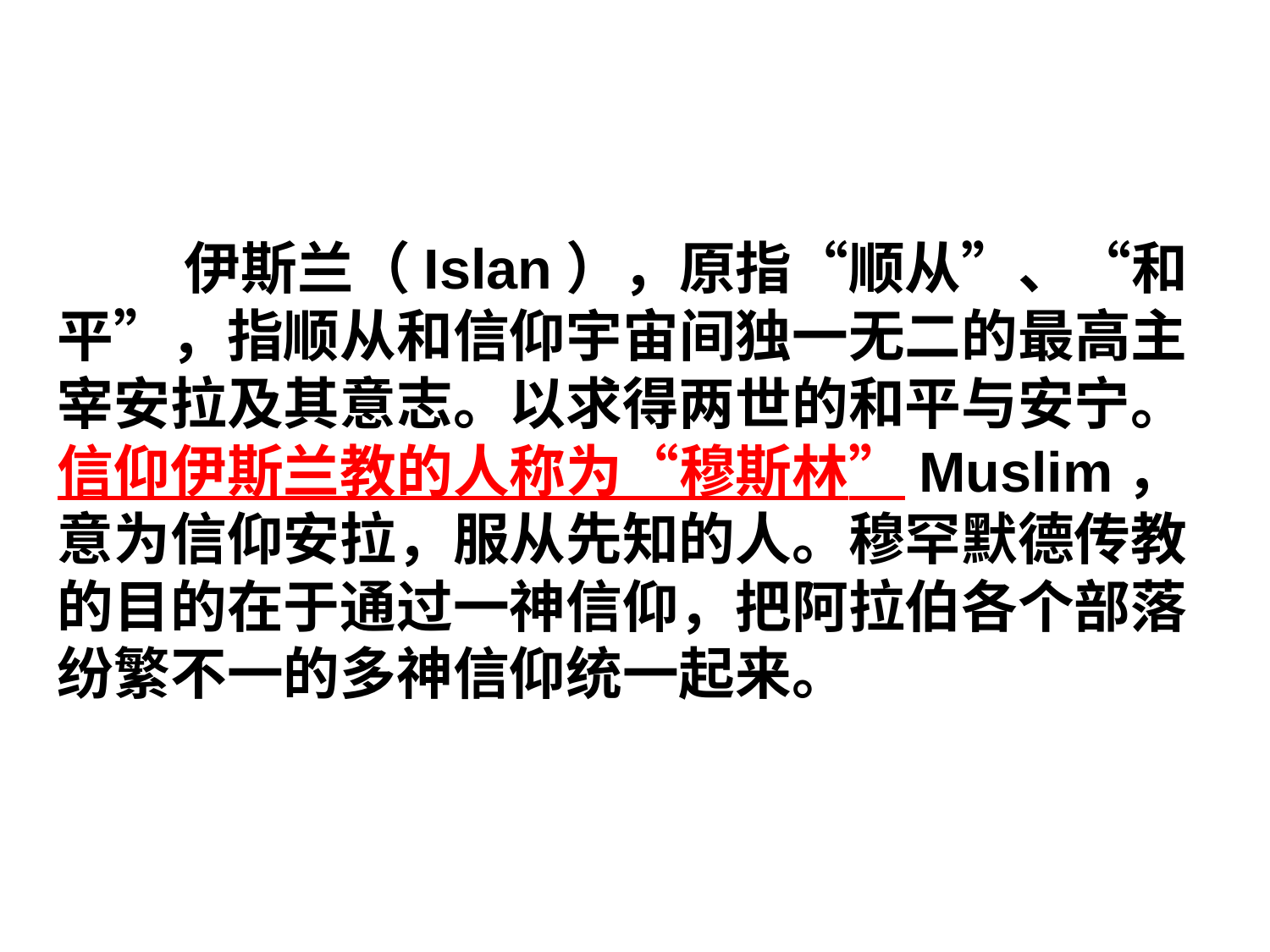

伊斯兰（Islan），原指“顺从”、“和平”，指顺从和信仰宇宙间独一无二的最高主宰安拉及其意志。以求得两世的和平与安宁。信仰伊斯兰教的人称为“穆斯林”Muslim，意为信仰安拉，服从先知的人。穆罕默德传教的目的在于通过一神信仰，把阿拉伯各个部落纷繁不一的多神信仰统一起来。